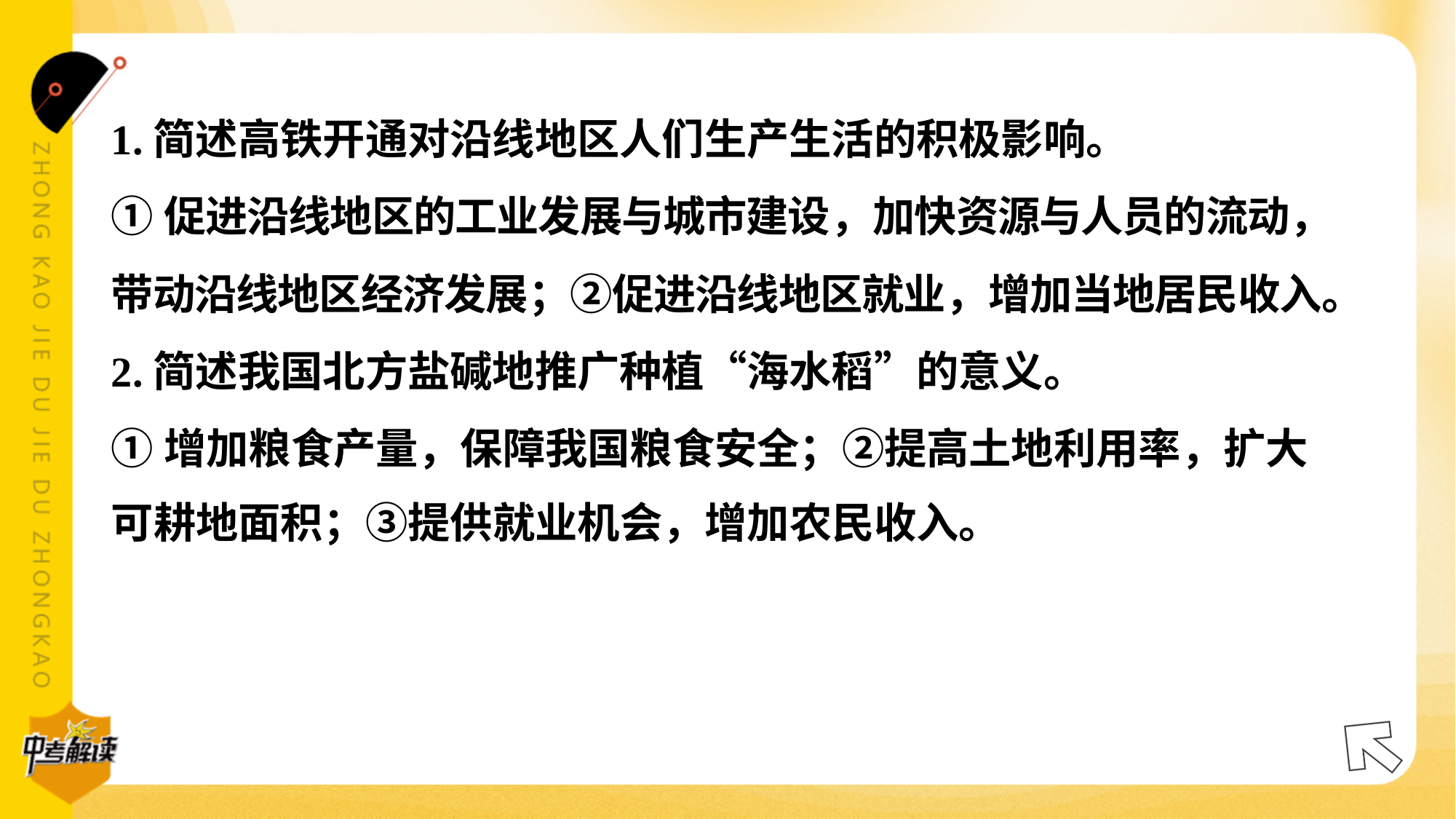

1.简述高铁开通对沿线地区人们生产生活的积极影响。
①促进沿线地区的工业发展与城市建设，加快资源与人员的流动，
带动沿线地区经济发展；②促进沿线地区就业，增加当地居民收入。
2.简述我国北方盐碱地推广种植“海水稻”的意义。
①增加粮食产量，保障我国粮食安全；②提高土地利用率，扩大
可耕地面积；③提供就业机会，增加农民收入。